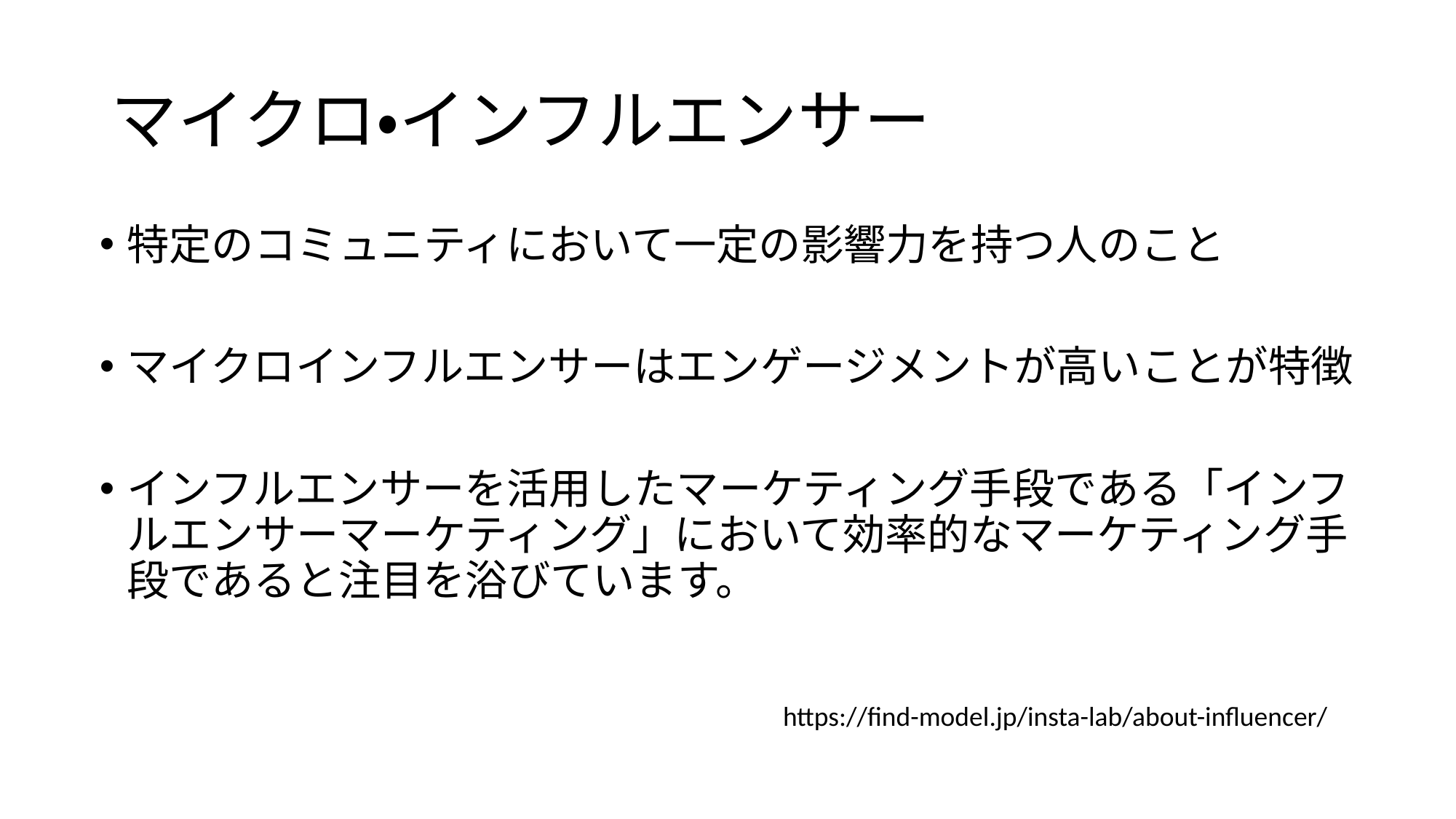

# マイクロ・インフルエンサー
特定のコミュニティにおいて一定の影響力を持つ人のこと

マイクロインフルエンサーはエンゲージメントが高いことが特徴

インフルエンサーを活用したマーケティング手段である「インフルエンサーマーケティング」において効率的なマーケティング手段であると注目を浴びています。
https://find-model.jp/insta-lab/about-influencer/